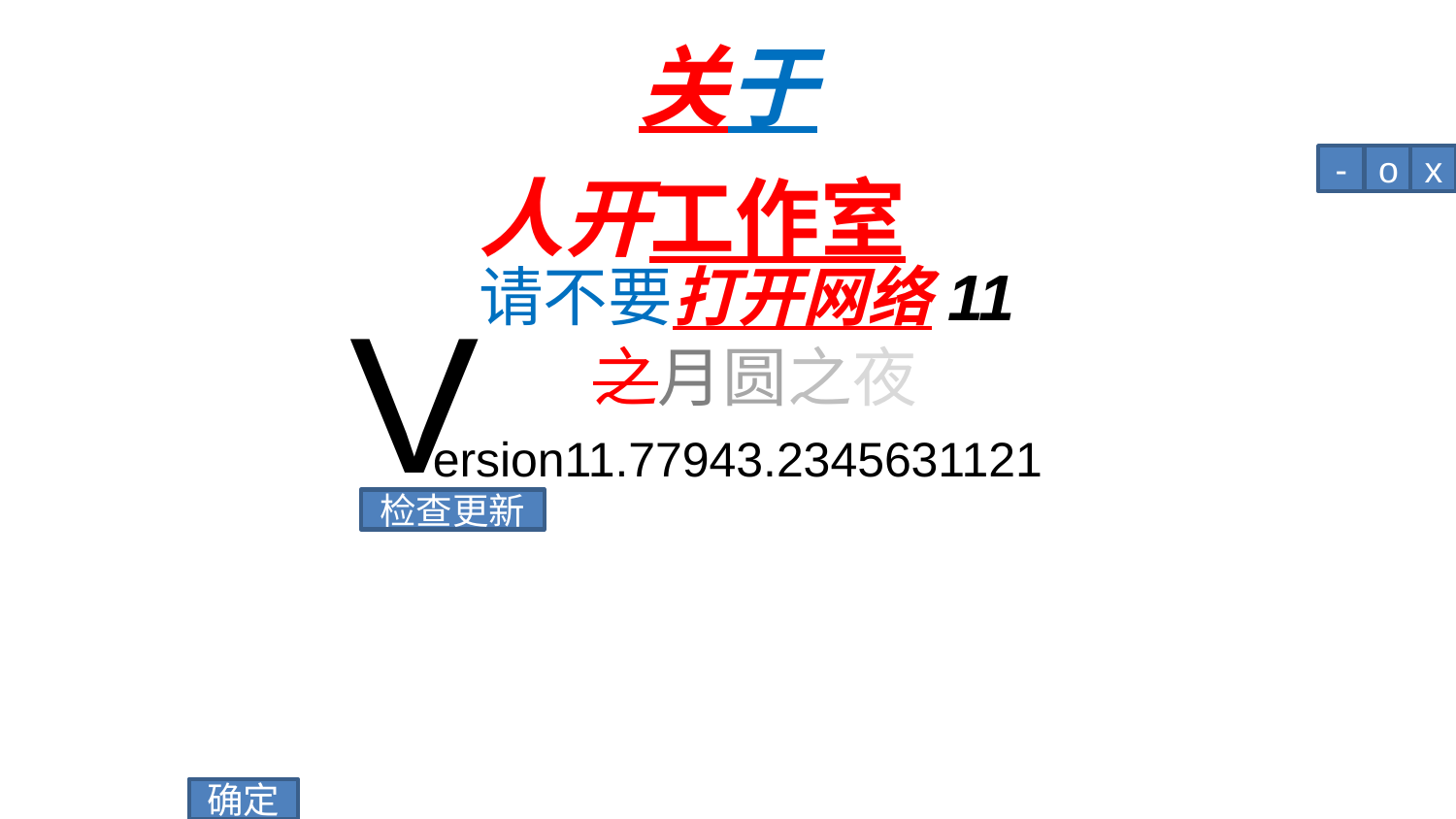

# 关于
-
o
x
人开工作室
请不要打开网络11
V
之月圆之夜
ersion11.77943.2345631121
检查更新
确定